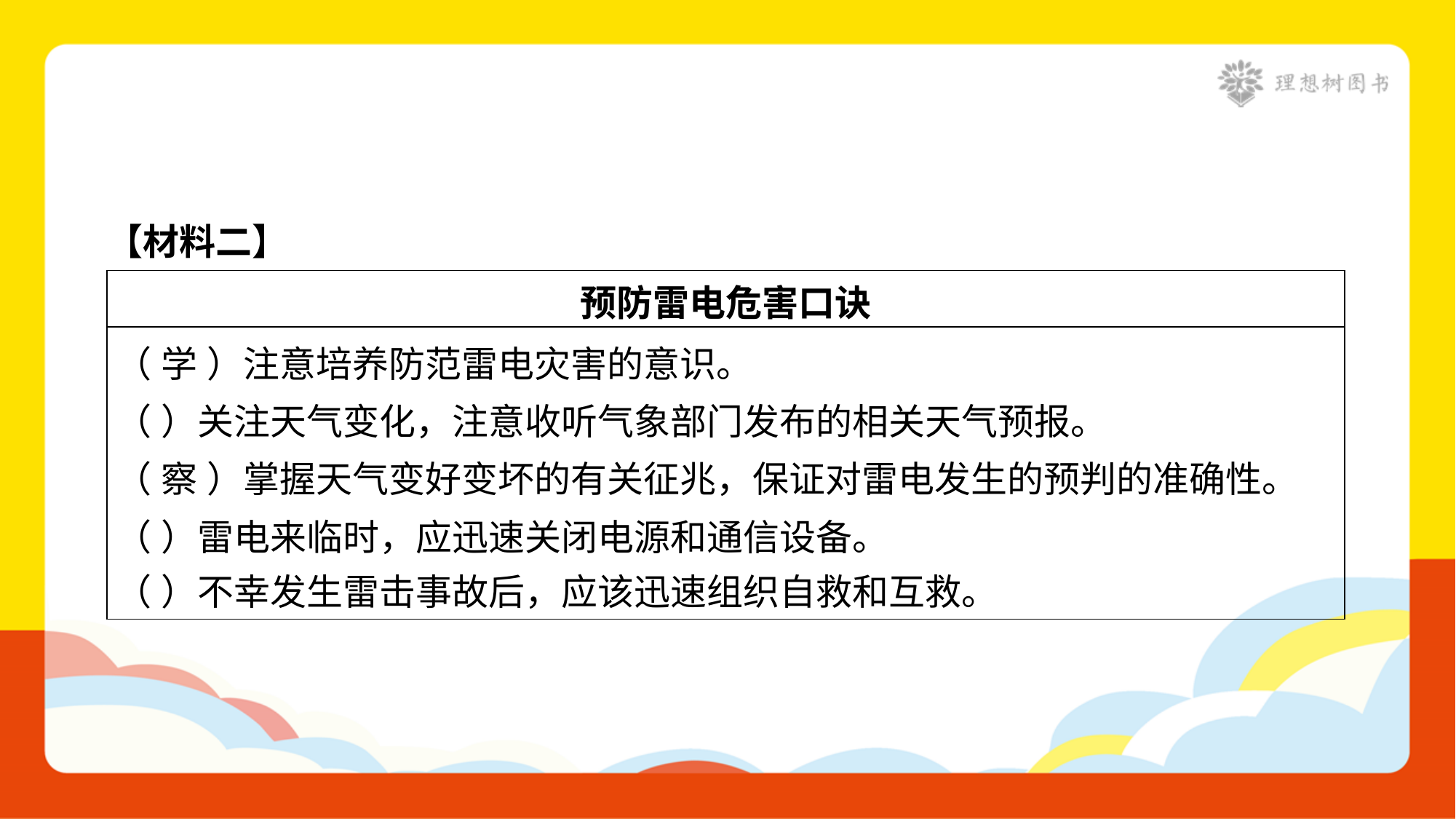

【材料二】
| 预防雷电危害口诀 |
| --- |
| （ 学 ）注意培养防范雷电灾害的意识。 （ ）关注天气变化，注意收听气象部门发布的相关天气预报。 （ 察 ）掌握天气变好变坏的有关征兆，保证对雷电发生的预判的准确性。 （ ）雷电来临时，应迅速关闭电源和通信设备。 （ ）不幸发生雷击事故后，应该迅速组织自救和互救。 |